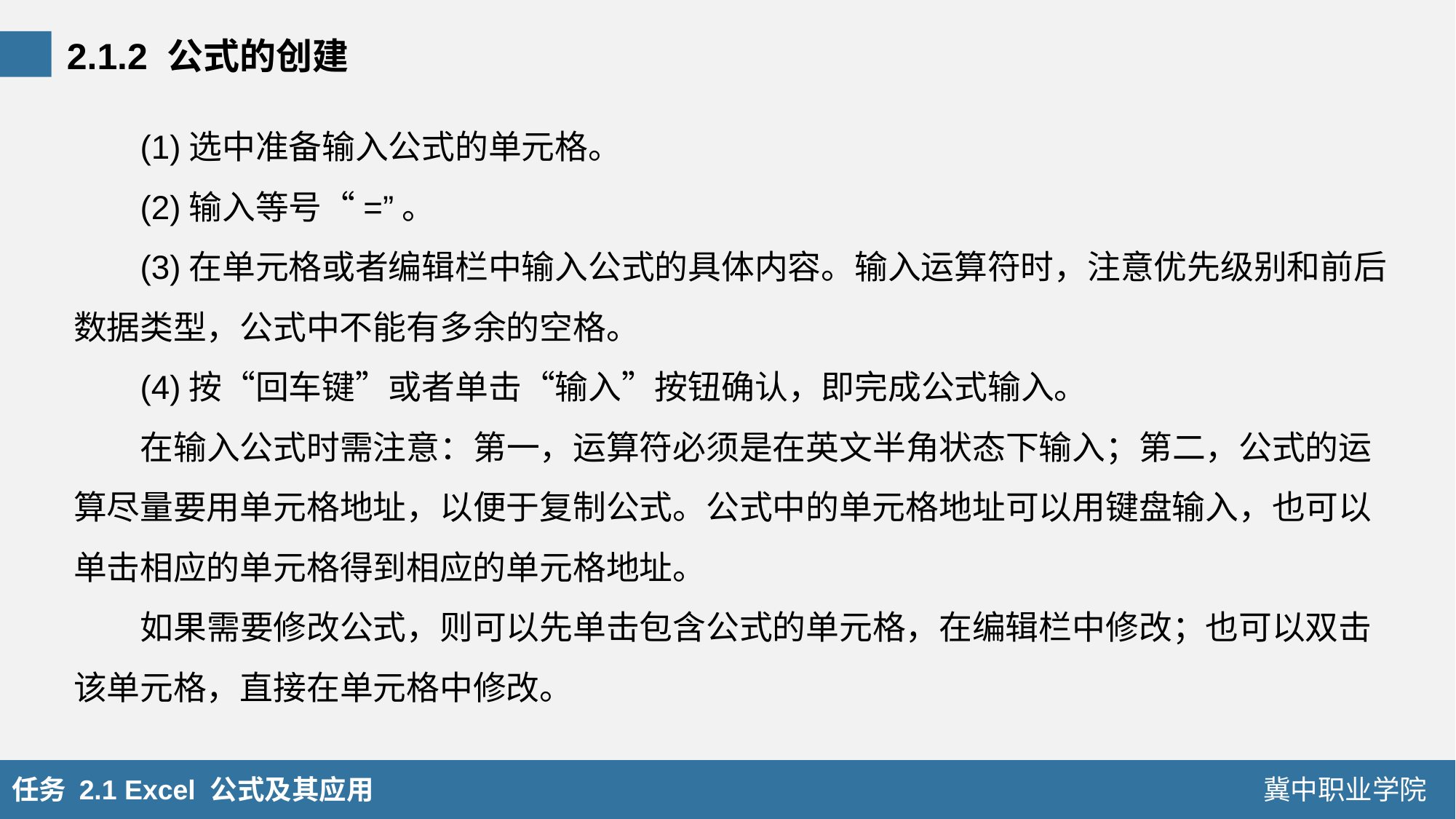

2.1.2 公式的创建
(1)选中准备输入公式的单元格。
(2)输入等号“=”。
(3)在单元格或者编辑栏中输入公式的具体内容。输入运算符时，注意优先级别和前后数据类型，公式中不能有多余的空格。
(4)按“回车键”或者单击“输入”按钮确认，即完成公式输入。
在输入公式时需注意：第一，运算符必须是在英文半角状态下输入；第二，公式的运算尽量要用单元格地址，以便于复制公式。公式中的单元格地址可以用键盘输入，也可以单击相应的单元格得到相应的单元格地址。
如果需要修改公式，则可以先单击包含公式的单元格，在编辑栏中修改；也可以双击该单元格，直接在单元格中修改。

任务 2.1 Excel 公式及其应用
冀中职业学院